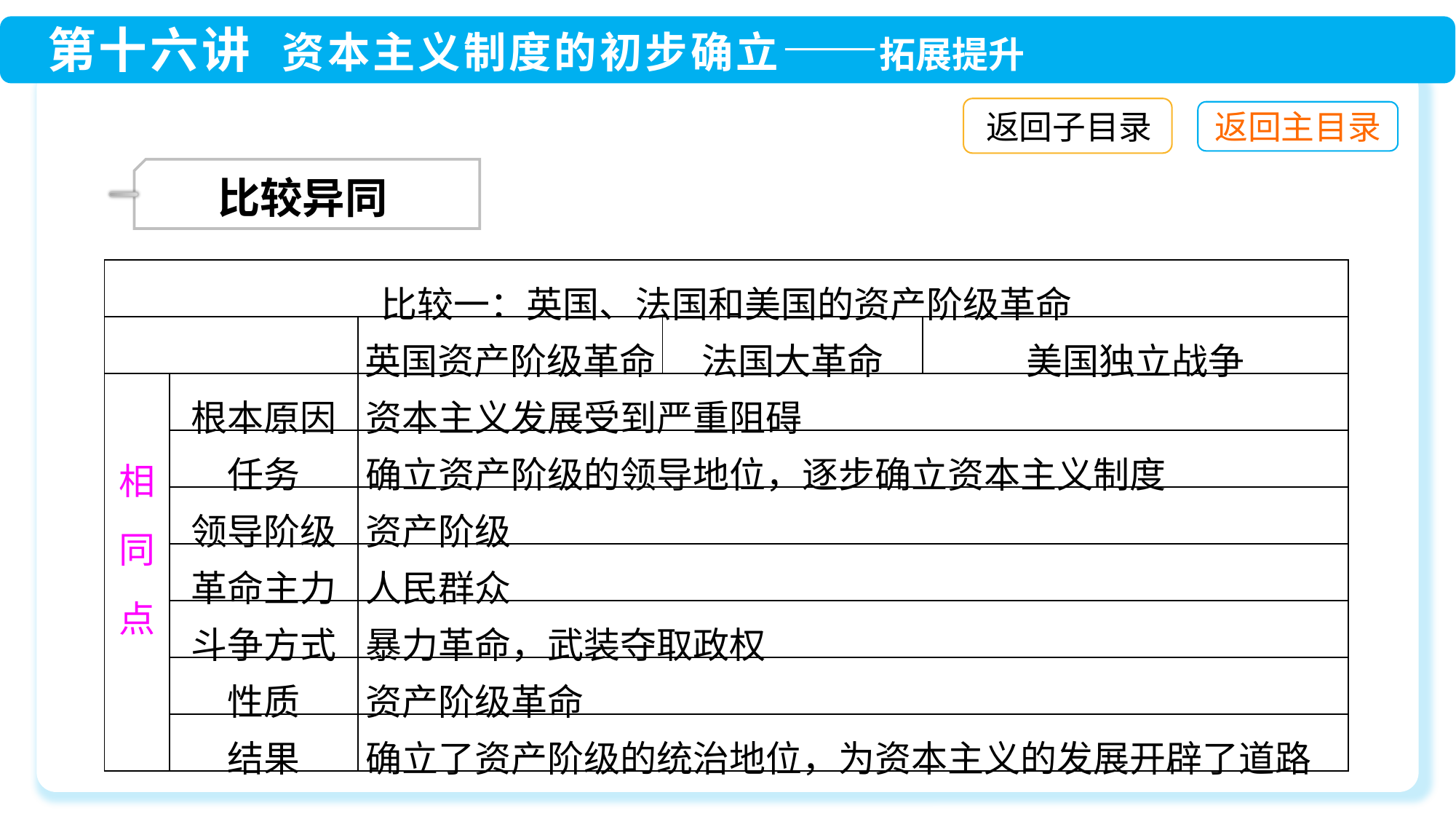

返回子目录
 比较异同

| 比较一：英国、法国和美国的资产阶级革命 |  |  |  |  |
| --- | --- | --- | --- | --- |
|  |  | 英国资产阶级革命 | 法国大革命 | 美国独立战争 |
| 相同点 | 根本原因 | 资本主义发展受到严重阻碍 |  |  |
|  | 任务 | 确立资产阶级的领导地位，逐步确立资本主义制度 |  |  |
|  | 领导阶级 | 资产阶级 |  |  |
|  | 革命主力 | 人民群众 |  |  |
|  | 斗争方式 | 暴力革命，武装夺取政权 |  |  |
|  | 性质 | 资产阶级革命 |  |  |
|  | 结果 | 确立了资产阶级的统治地位，为资本主义的发展开辟了道路 |  |  |